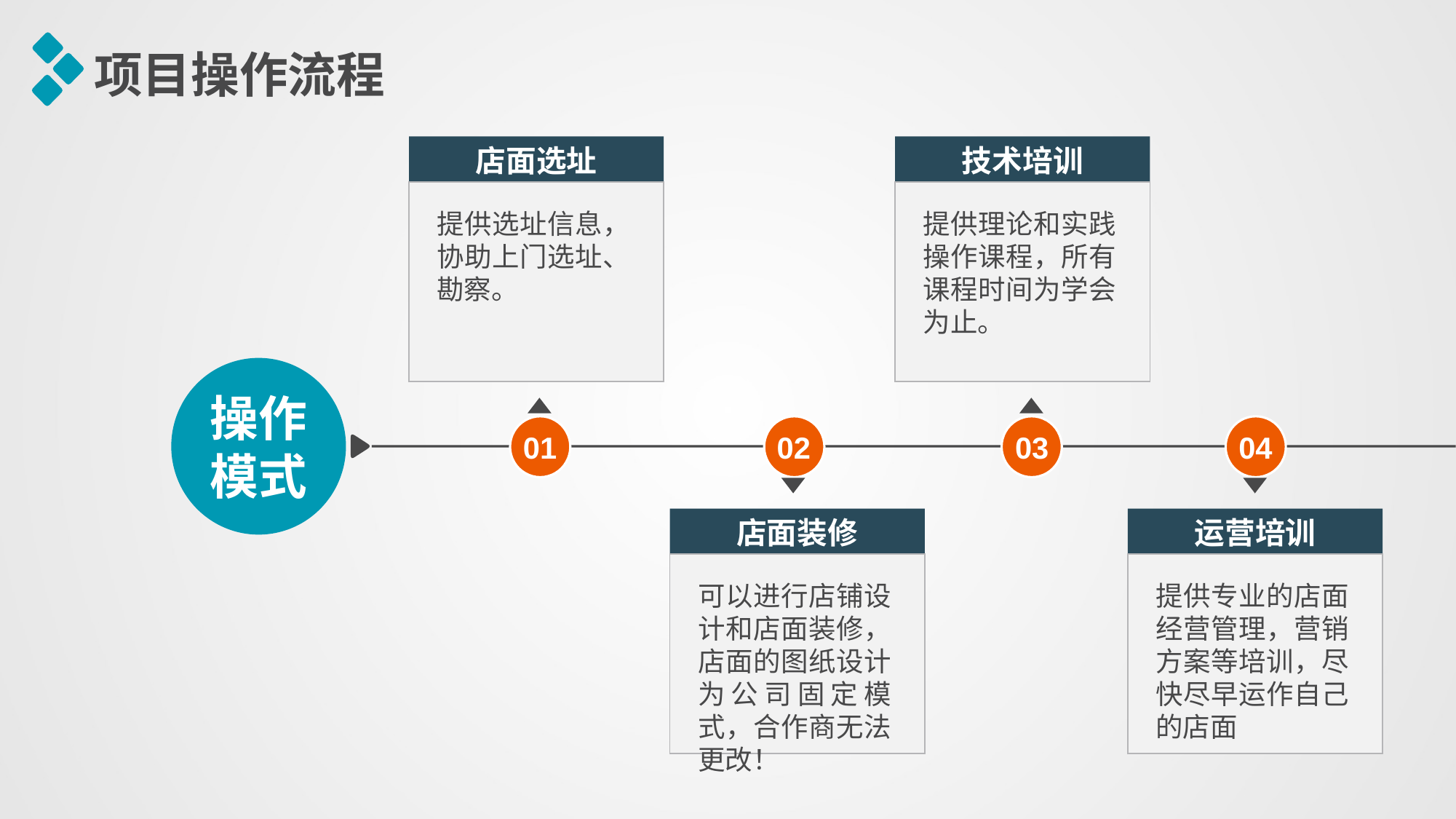

项目操作流程

店面选址
技术培训

提供选址信息，协助上门选址、勘察。
提供理论和实践操作课程，所有课程时间为学会为止。

操作模式

01
02
03
04

店面装修
运营培训

可以进行店铺设计和店面装修，店面的图纸设计为公司固定模式，合作商无法更改！
提供专业的店面经营管理，营销方案等培训，尽快尽早运作自己的店面